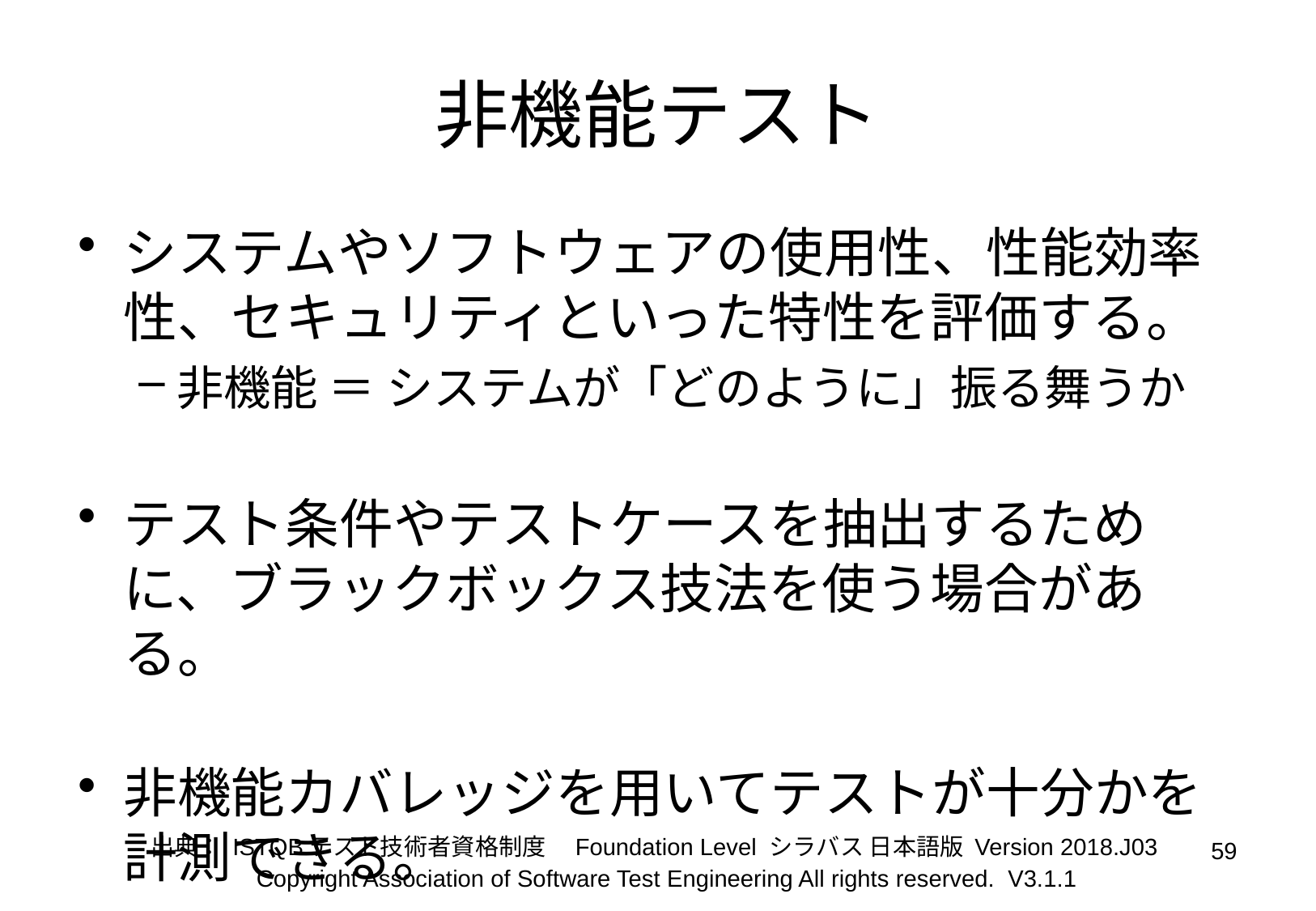

# 非機能テスト
システムやソフトウェアの使用性、性能効率性、セキュリティといった特性を評価する。
非機能 ＝ システムが「どのように」振る舞うか

テスト条件やテストケースを抽出するために、ブラックボックス技法を使う場合がある。

非機能カバレッジを用いてテストが十分かを計測できる。
出典： ISTQBテスト技術者資格制度　Foundation Level シラバス 日本語版 Version 2018.J03
59
Copyright Association of Software Test Engineering All rights reserved.  V3.1.1